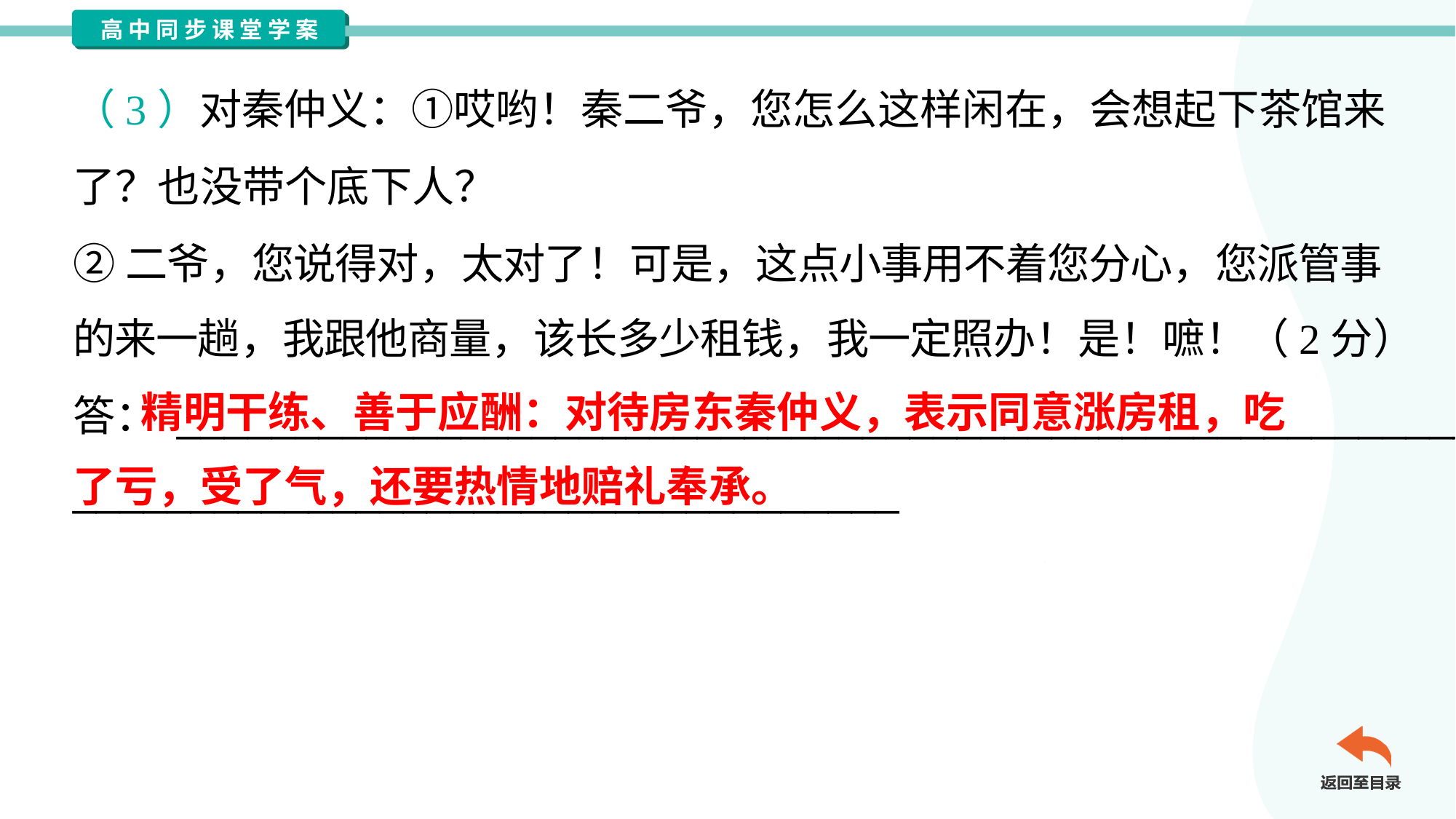

（3）对秦仲义：①哎哟！秦二爷，您怎么这样闲在，会想起下茶馆来
了？也没带个底下人？
②二爷，您说得对，太对了！可是，这点小事用不着您分心，您派管事
的来一趟，我跟他商量，该长多少租钱，我一定照办！是！嗻！（2分）
      精明干练、善于应酬：对待房东秦仲义，表示同意涨房租，吃
了亏，受了气，还要热情地赔礼奉承。
答： ________________________________________________________
___________________________________